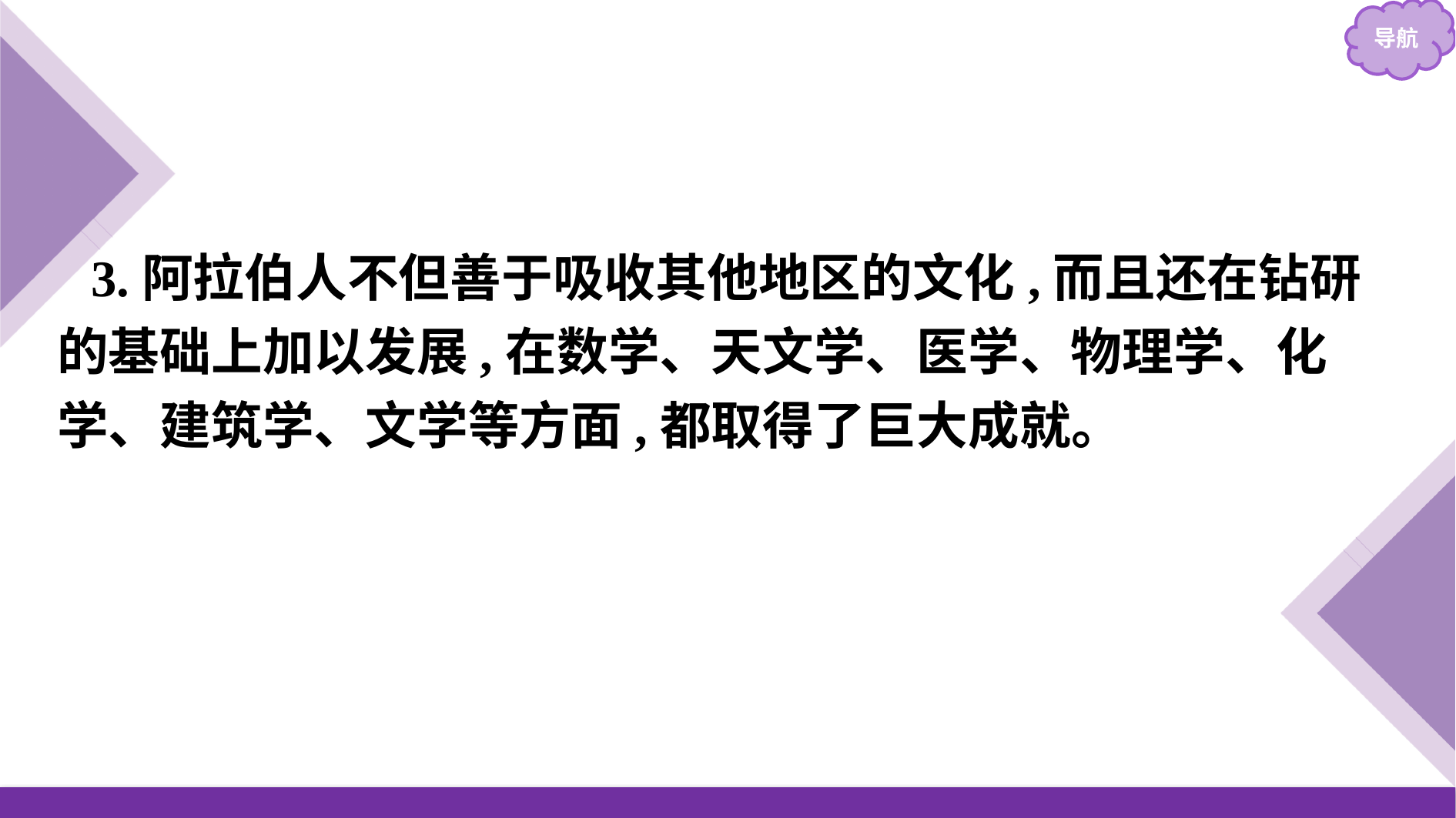

3.阿拉伯人不但善于吸收其他地区的文化,而且还在钻研的基础上加以发展,在数学、天文学、医学、物理学、化学、建筑学、文学等方面,都取得了巨大成就。